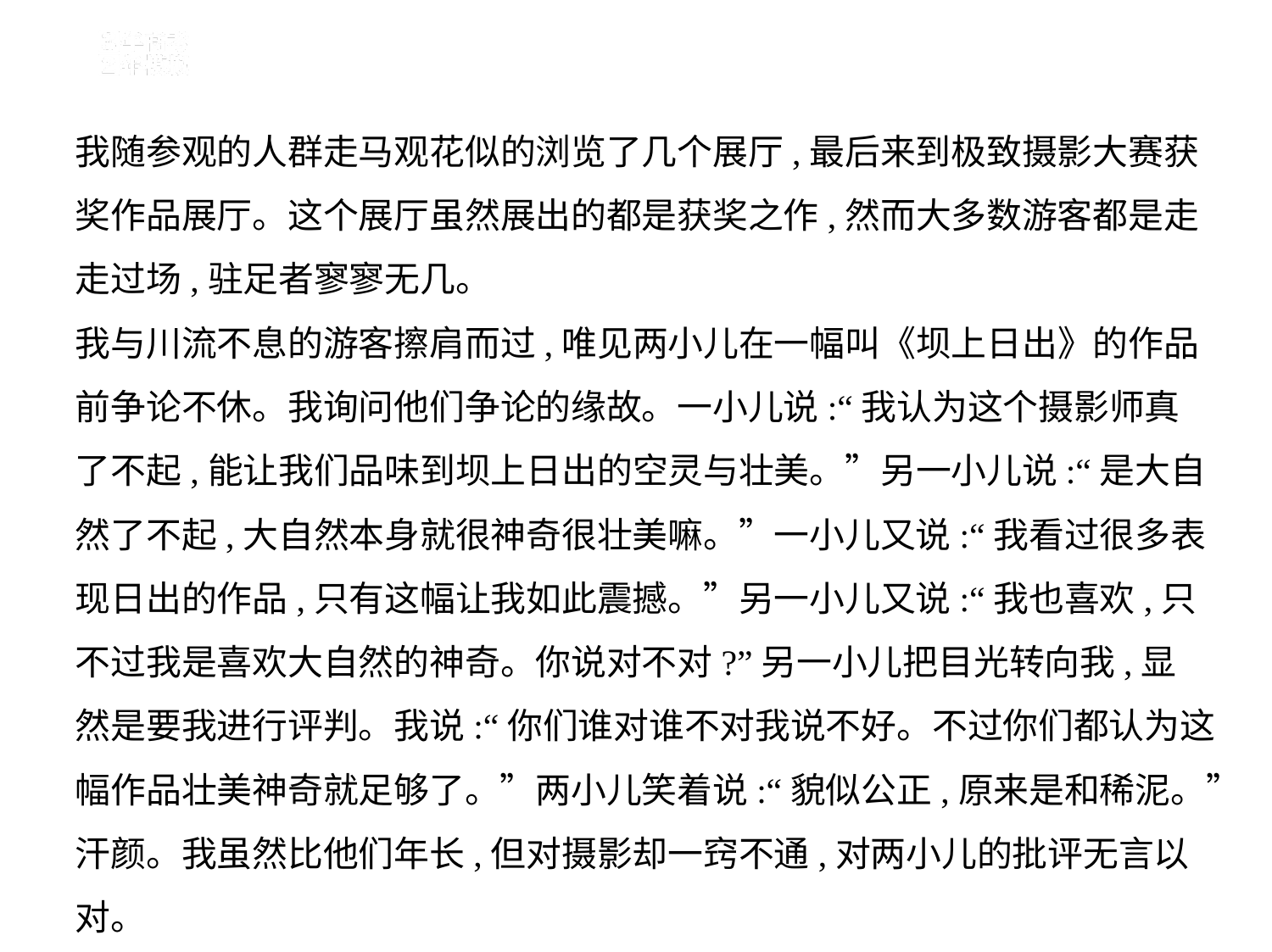

我随参观的人群走马观花似的浏览了几个展厅,最后来到极致摄影大赛获
奖作品展厅。这个展厅虽然展出的都是获奖之作,然而大多数游客都是走
走过场,驻足者寥寥无几。
我与川流不息的游客擦肩而过,唯见两小儿在一幅叫《坝上日出》的作品
前争论不休。我询问他们争论的缘故。一小儿说:“我认为这个摄影师真
了不起,能让我们品味到坝上日出的空灵与壮美。”另一小儿说:“是大自
然了不起,大自然本身就很神奇很壮美嘛。”一小儿又说:“我看过很多表
现日出的作品,只有这幅让我如此震撼。”另一小儿又说:“我也喜欢,只
不过我是喜欢大自然的神奇。你说对不对?”另一小儿把目光转向我,显
然是要我进行评判。我说:“你们谁对谁不对我说不好。不过你们都认为这
幅作品壮美神奇就足够了。”两小儿笑着说:“貌似公正,原来是和稀泥。”
汗颜。我虽然比他们年长,但对摄影却一窍不通,对两小儿的批评无言以对。